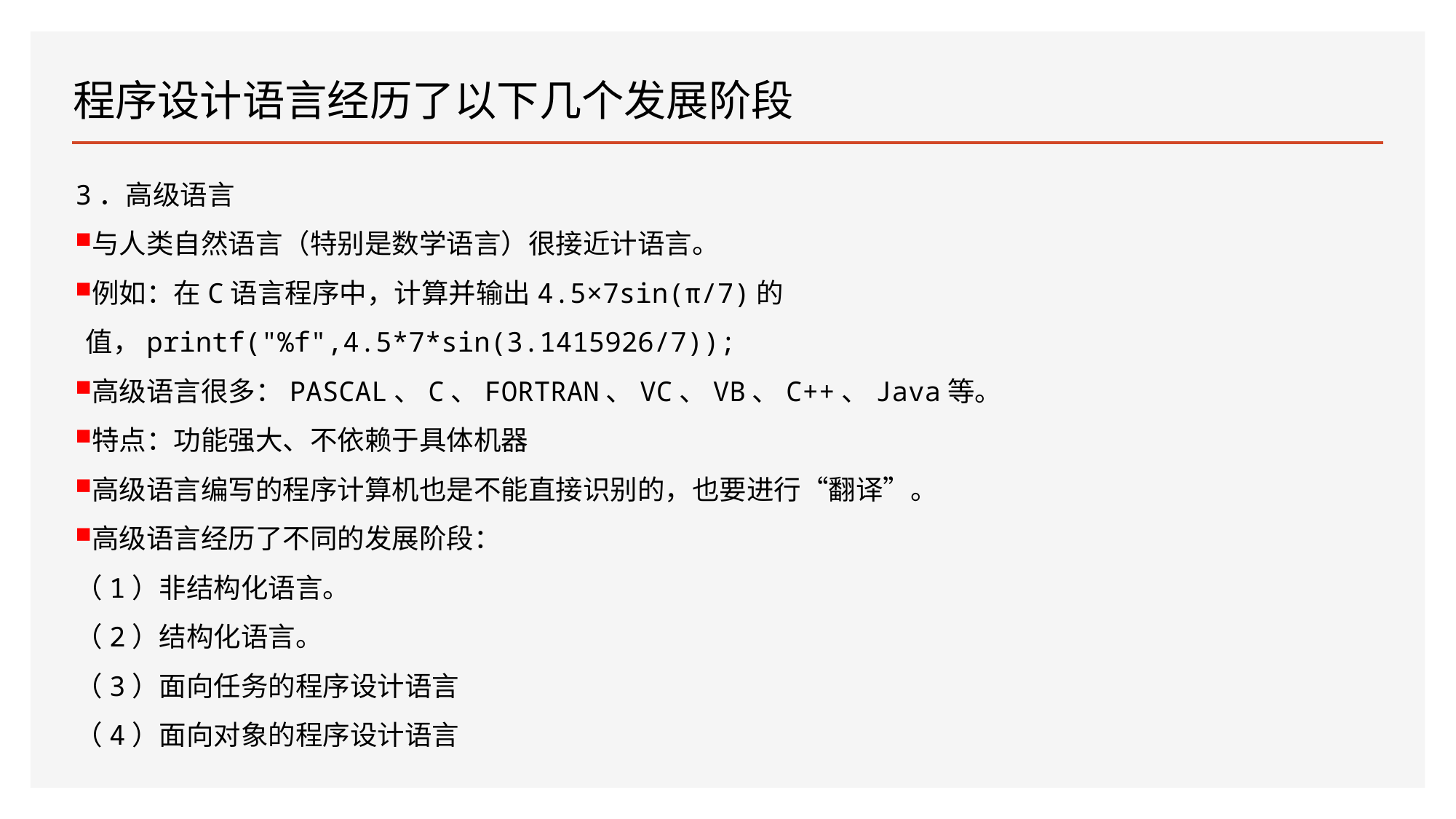

# 程序设计语言经历了以下几个发展阶段
3．高级语言
与人类自然语言（特别是数学语言）很接近计语言。
例如：在C语言程序中，计算并输出4.5×7sin(π/7)的值，printf("%f",4.5*7*sin(3.1415926/7));
高级语言很多：PASCAL、C、FORTRAN、VC、VB、C++、Java等。
特点：功能强大、不依赖于具体机器
高级语言编写的程序计算机也是不能直接识别的，也要进行“翻译”。
高级语言经历了不同的发展阶段：
（1）非结构化语言。
（2）结构化语言。
（3）面向任务的程序设计语言
（4）面向对象的程序设计语言